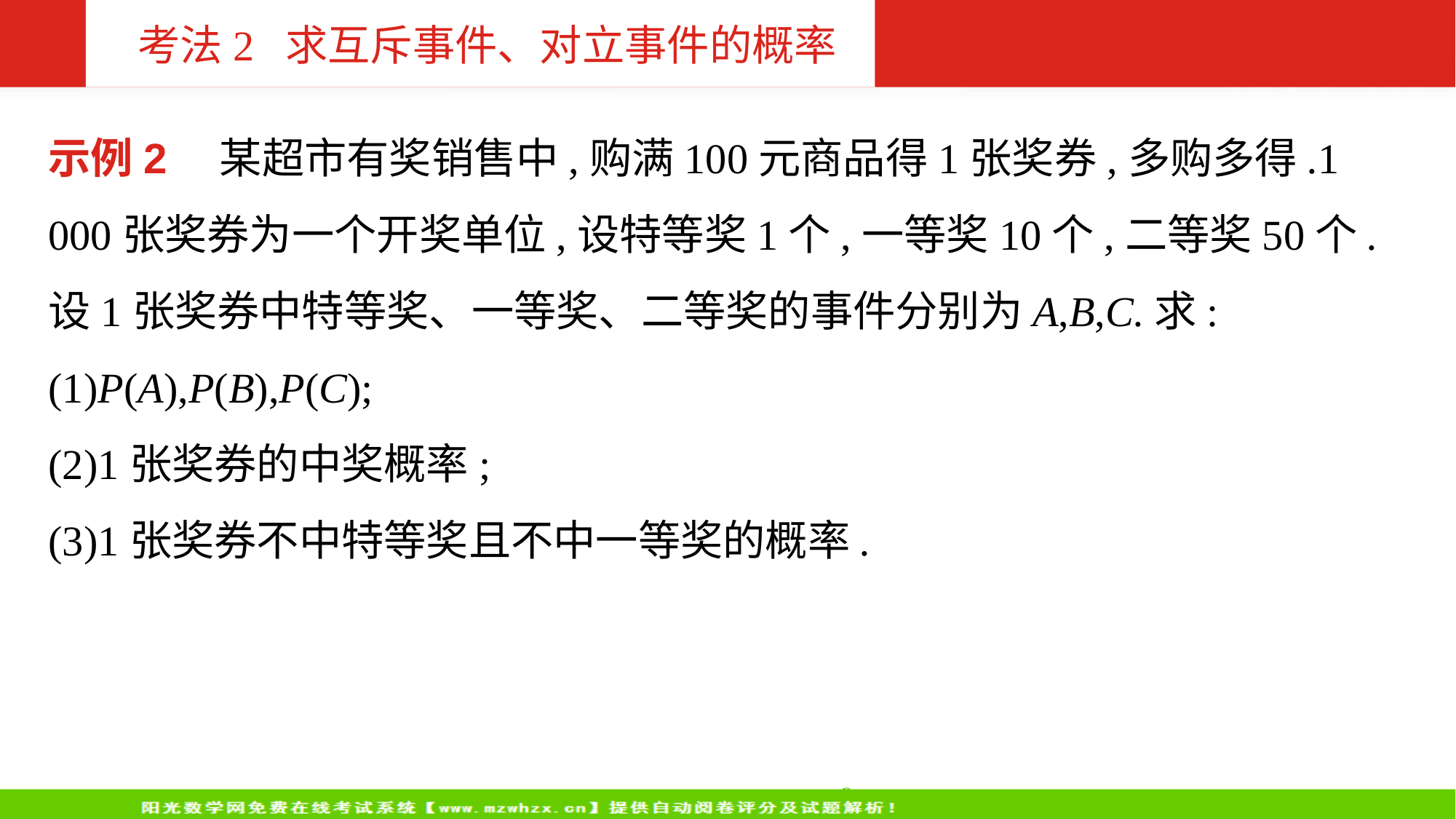

考法2  求互斥事件、对立事件的概率

示例2　某超市有奖销售中,购满100元商品得1张奖券,多购多得.1 000张奖券为一个开奖单位,设特等奖1个,一等奖10个,二等奖50个.设1张奖券中特等奖、一等奖、二等奖的事件分别为A,B,C.求:
(1)P(A),P(B),P(C);
(2)1张奖券的中奖概率;
(3)1张奖券不中特等奖且不中一等奖的概率.